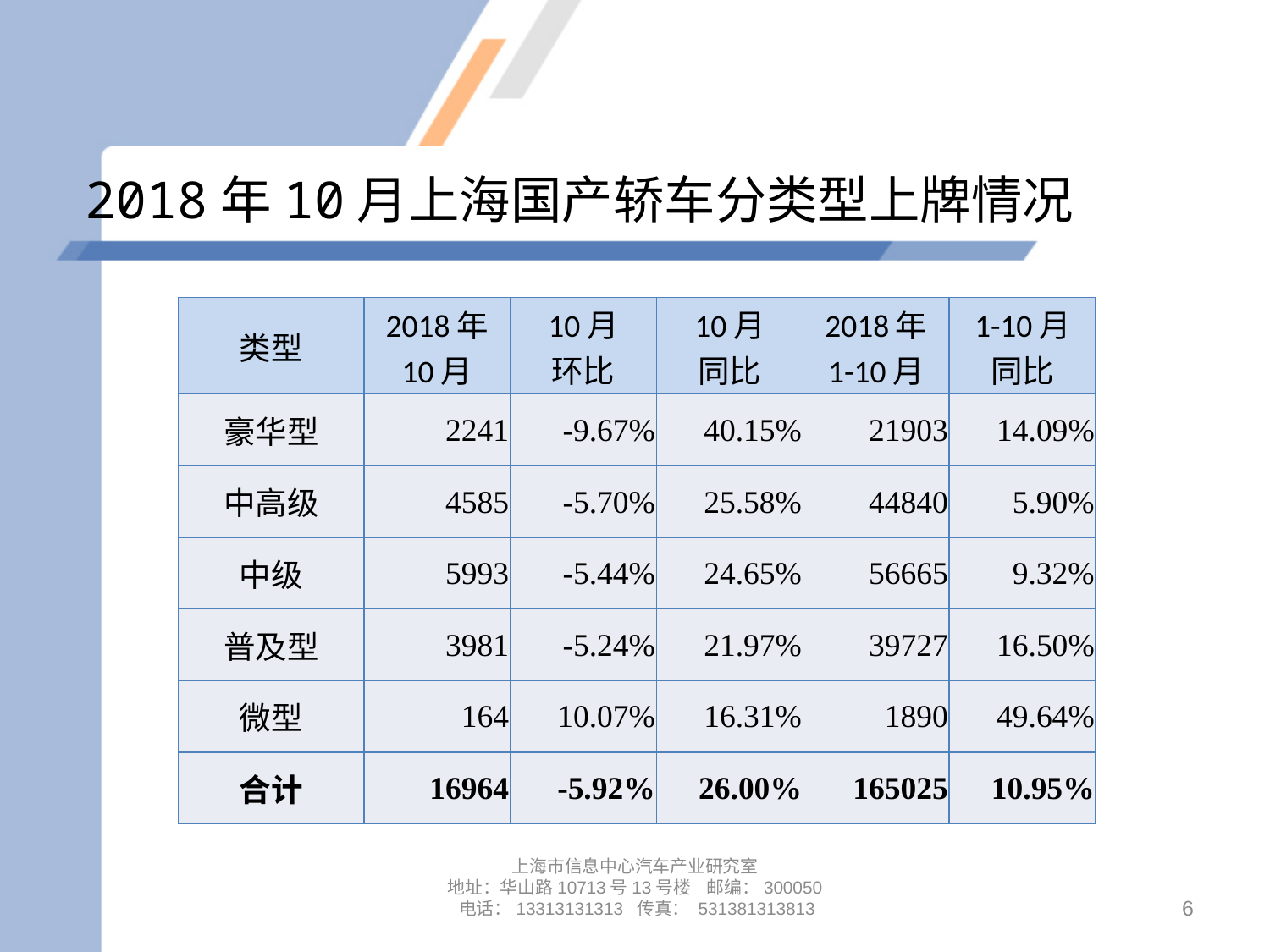

# 2018年10月上海国产轿车分类型上牌情况
| 类型 | 2018年 10月 | 10月 环比 | 10月 同比 | 2018年 1-10月 | 1-10月 同比 |
| --- | --- | --- | --- | --- | --- |
| 豪华型 | 2241 | -9.67% | 40.15% | 21903 | 14.09% |
| 中高级 | 4585 | -5.70% | 25.58% | 44840 | 5.90% |
| 中级 | 5993 | -5.44% | 24.65% | 56665 | 9.32% |
| 普及型 | 3981 | -5.24% | 21.97% | 39727 | 16.50% |
| 微型 | 164 | 10.07% | 16.31% | 1890 | 49.64% |
| 合计 | 16964 | -5.92% | 26.00% | 165025 | 10.95% |
上海市信息中心汽车产业研究室
地址：华山路10713号13号楼    邮编：300050  电话：13313131313  传真： 531381313813

6